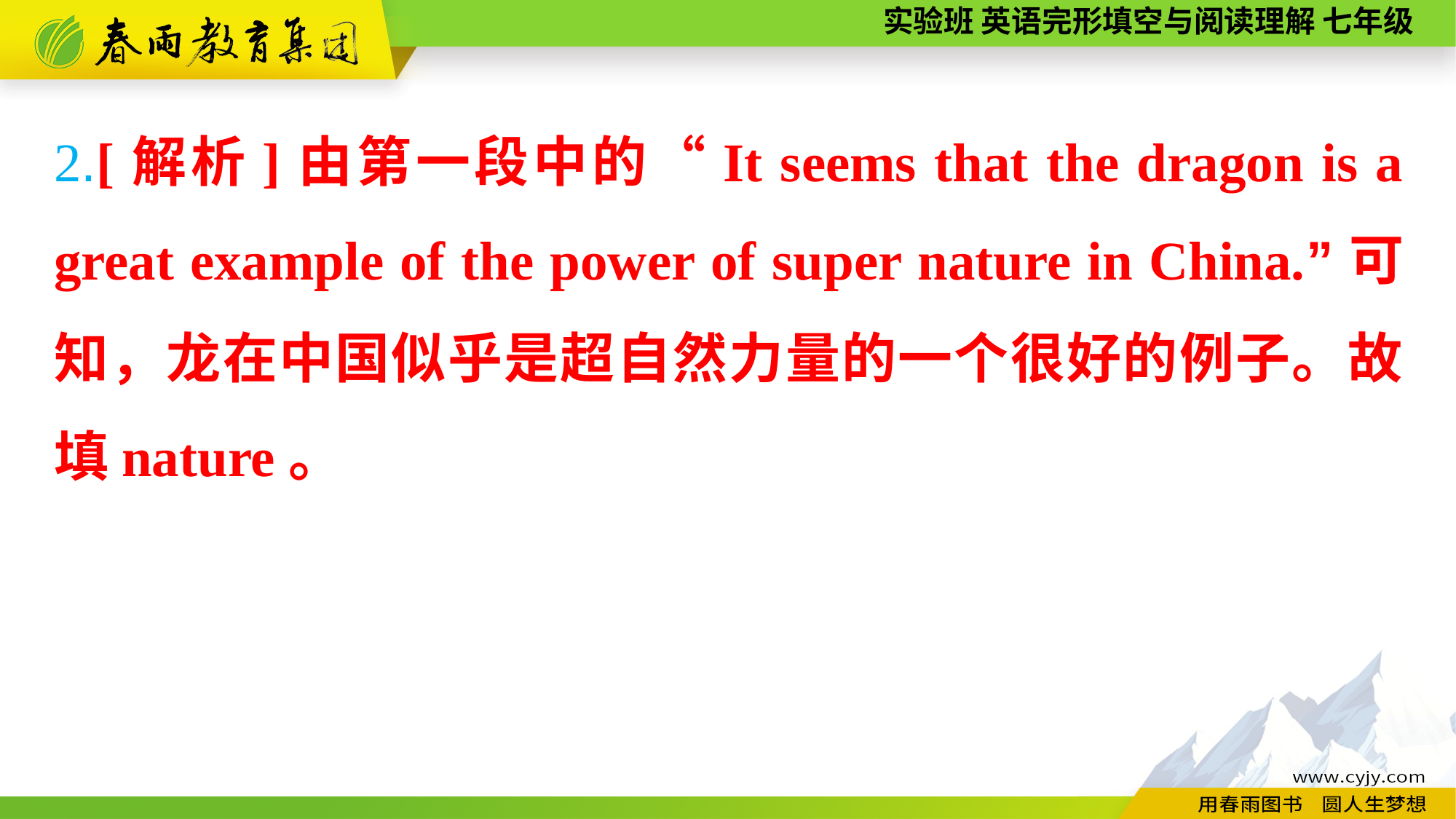

2.[解析]由第一段中的“It seems that the dragon is a great example of the power of super nature in China.”可知，龙在中国似乎是超自然力量的一个很好的例子。故填nature。